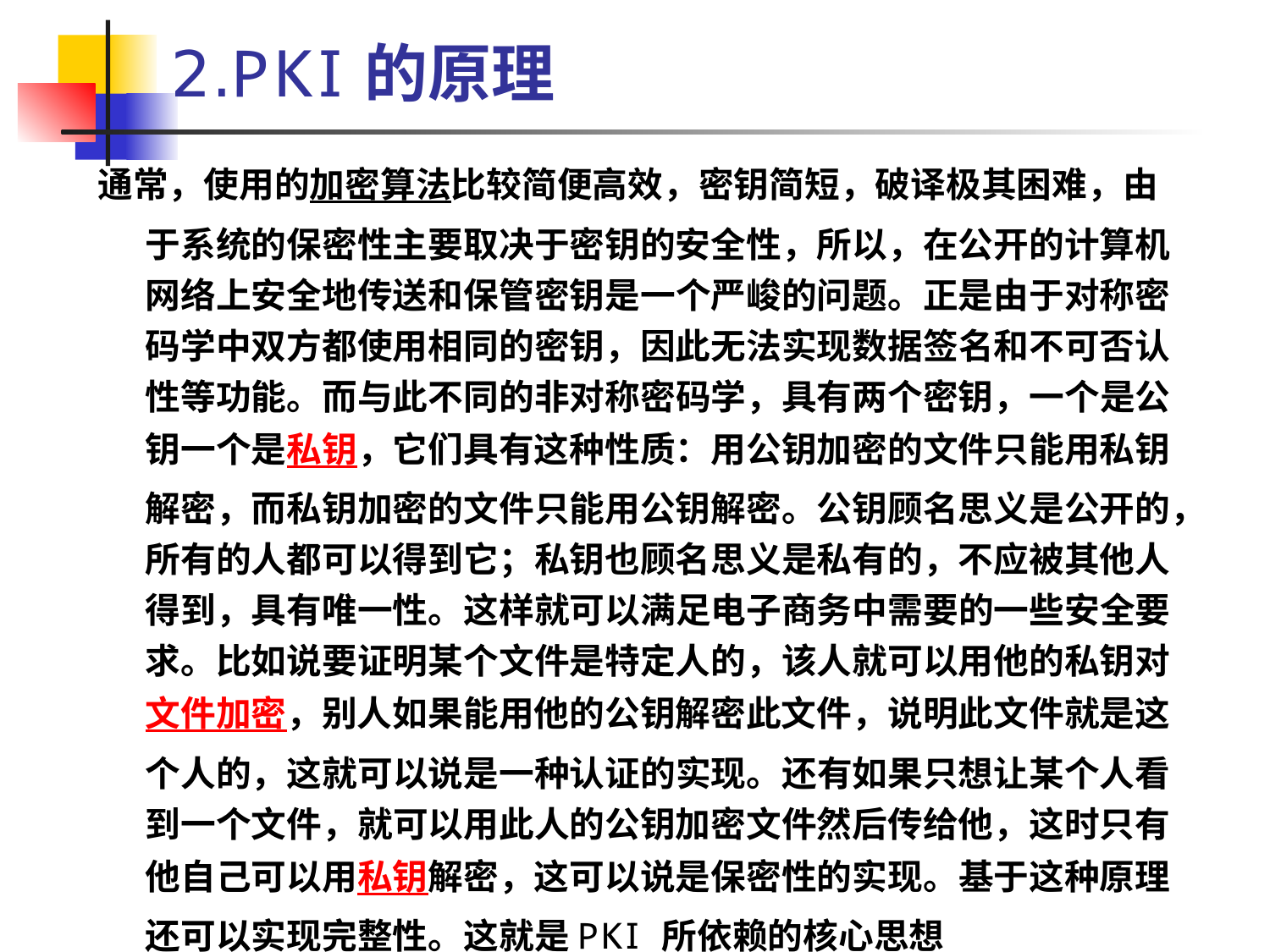

# 2.PKI的原理
通常，使用的加密算法比较简便高效，密钥简短，破译极其困难，由于系统的保密性主要取决于密钥的安全性，所以，在公开的计算机网络上安全地传送和保管密钥是一个严峻的问题。正是由于对称密码学中双方都使用相同的密钥，因此无法实现数据签名和不可否认性等功能。而与此不同的非对称密码学，具有两个密钥，一个是公钥一个是私钥，它们具有这种性质：用公钥加密的文件只能用私钥解密，而私钥加密的文件只能用公钥解密。公钥顾名思义是公开的，所有的人都可以得到它；私钥也顾名思义是私有的，不应被其他人得到，具有唯一性。这样就可以满足电子商务中需要的一些安全要求。比如说要证明某个文件是特定人的，该人就可以用他的私钥对文件加密，别人如果能用他的公钥解密此文件，说明此文件就是这个人的，这就可以说是一种认证的实现。还有如果只想让某个人看到一个文件，就可以用此人的公钥加密文件然后传给他，这时只有他自己可以用私钥解密，这可以说是保密性的实现。基于这种原理还可以实现完整性。这就是PKI 所依赖的核心思想

68